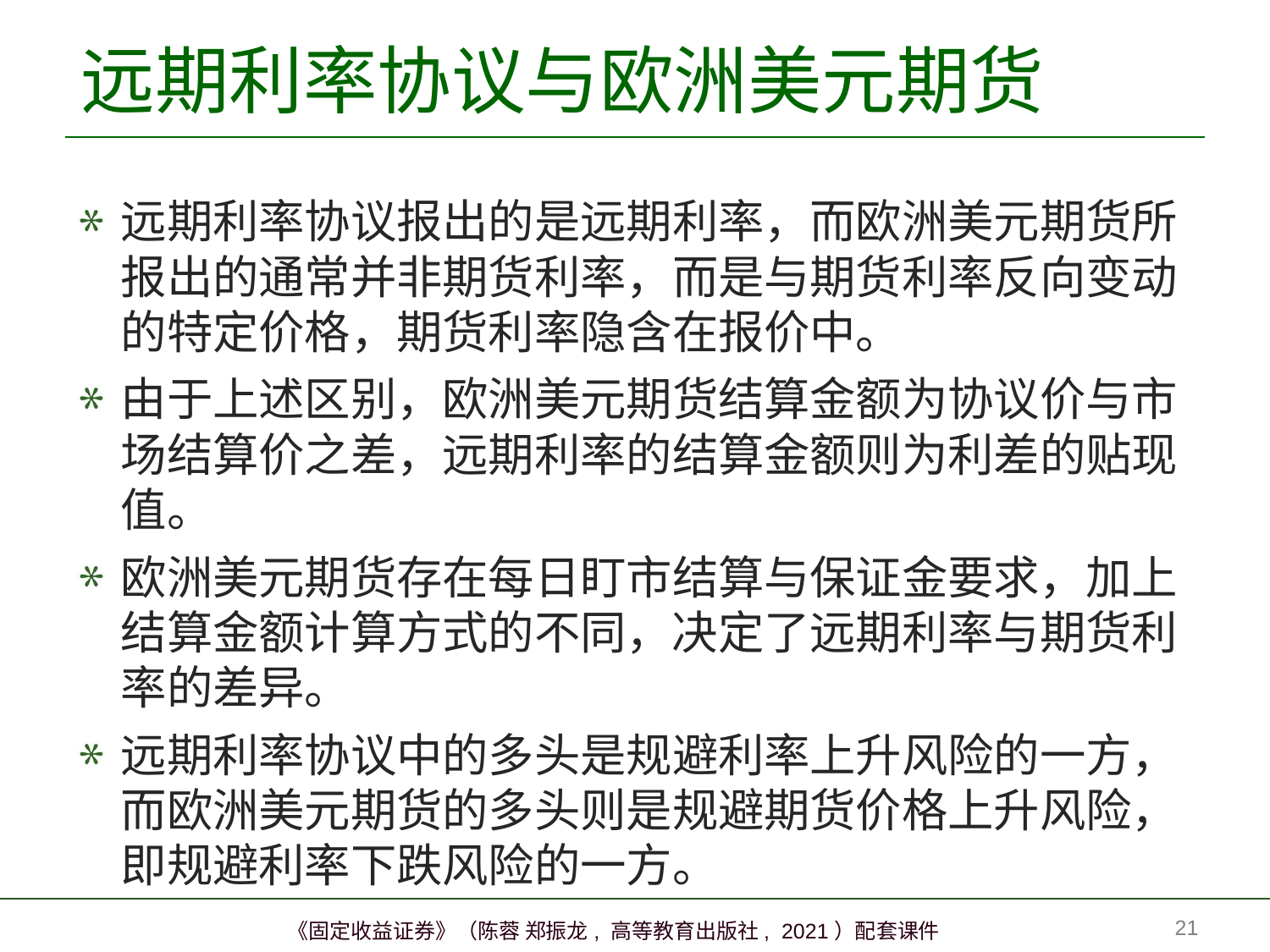

# 远期利率协议与欧洲美元期货
远期利率协议报出的是远期利率，而欧洲美元期货所报出的通常并非期货利率，而是与期货利率反向变动的特定价格，期货利率隐含在报价中。
由于上述区别，欧洲美元期货结算金额为协议价与市场结算价之差，远期利率的结算金额则为利差的贴现值。
欧洲美元期货存在每日盯市结算与保证金要求，加上结算金额计算方式的不同，决定了远期利率与期货利率的差异。
远期利率协议中的多头是规避利率上升风险的一方，而欧洲美元期货的多头则是规避期货价格上升风险，即规避利率下跌风险的一方。

21